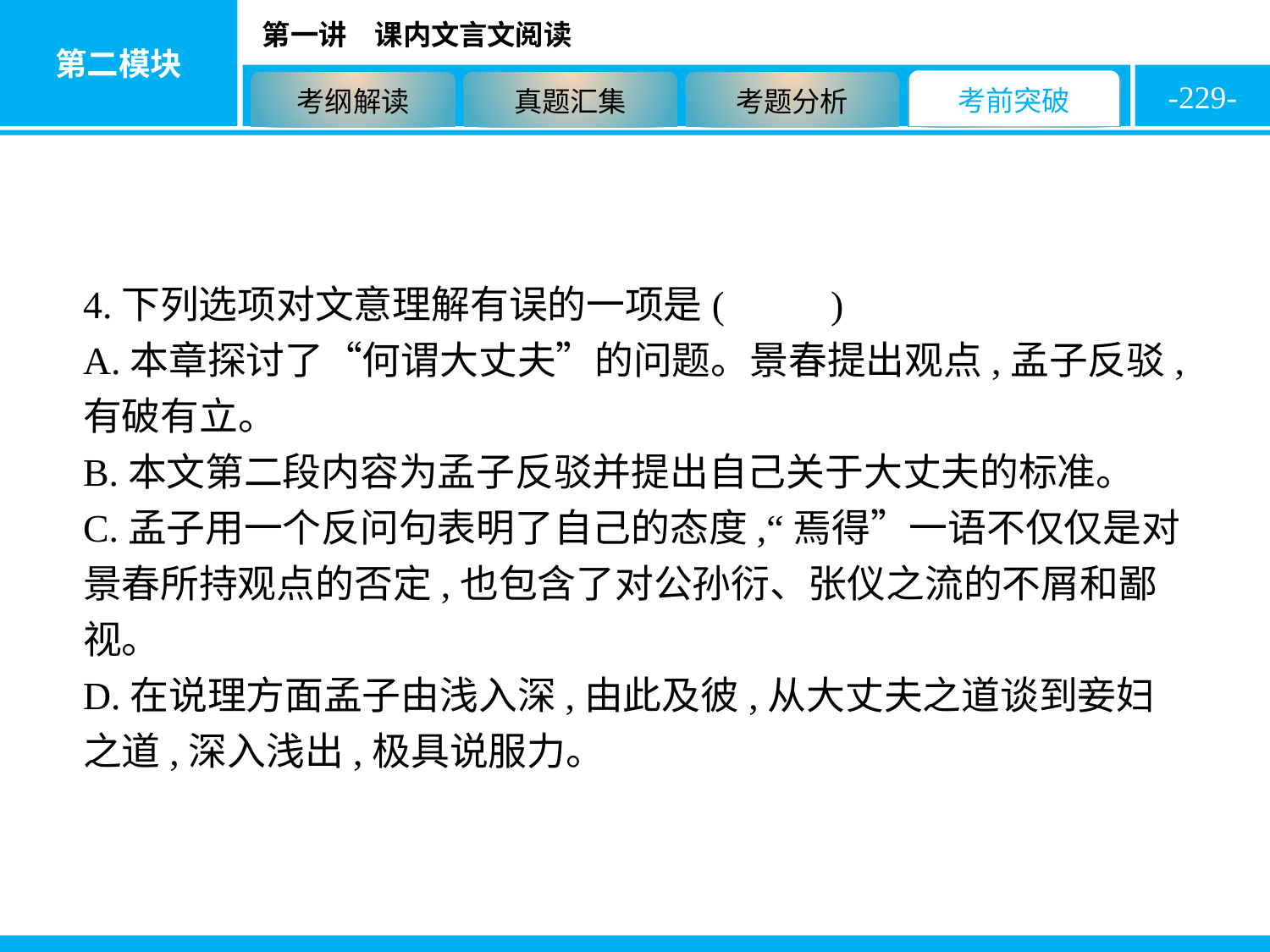

-229-
4.下列选项对文意理解有误的一项是(    D    )
A.本章探讨了“何谓大丈夫”的问题。景春提出观点,孟子反驳,有破有立。
B.本文第二段内容为孟子反驳并提出自己关于大丈夫的标准。
C.孟子用一个反问句表明了自己的态度,“焉得”一语不仅仅是对景春所持观点的否定,也包含了对公孙衍、张仪之流的不屑和鄙视。
D.在说理方面孟子由浅入深,由此及彼,从大丈夫之道谈到妾妇之道,深入浅出,极具说服力。